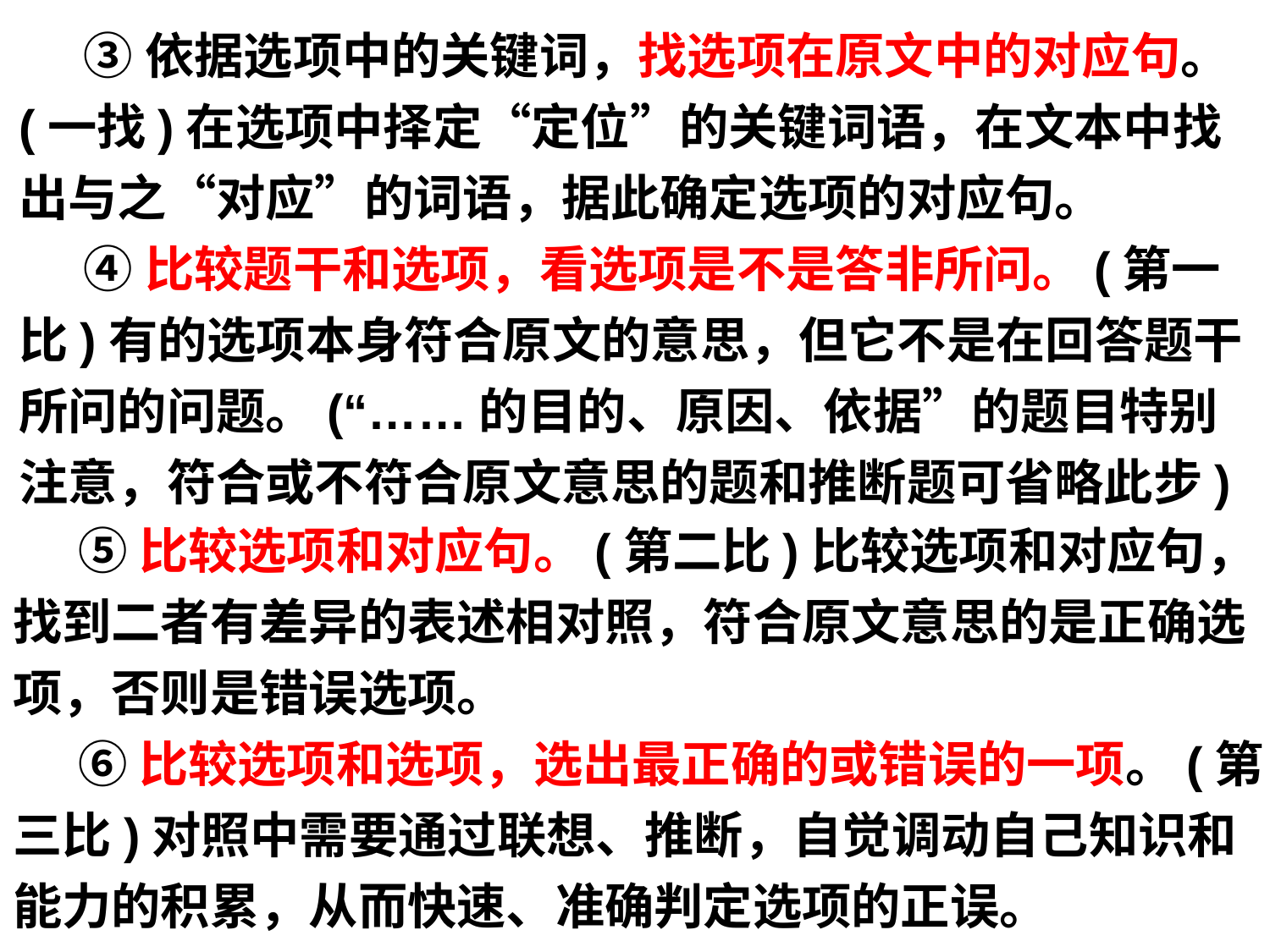

③依据选项中的关键词，找选项在原文中的对应句。(一找)在选项中择定“定位”的关键词语，在文本中找出与之“对应”的词语，据此确定选项的对应句。
④比较题干和选项，看选项是不是答非所问。(第一比)有的选项本身符合原文的意思，但它不是在回答题干所问的问题。(“……的目的、原因、依据”的题目特别注意，符合或不符合原文意思的题和推断题可省略此步)
⑤比较选项和对应句。(第二比)比较选项和对应句，找到二者有差异的表述相对照，符合原文意思的是正确选项，否则是错误选项。
⑥比较选项和选项，选出最正确的或错误的一项。(第三比)对照中需要通过联想、推断，自觉调动自己知识和能力的积累，从而快速、准确判定选项的正误。